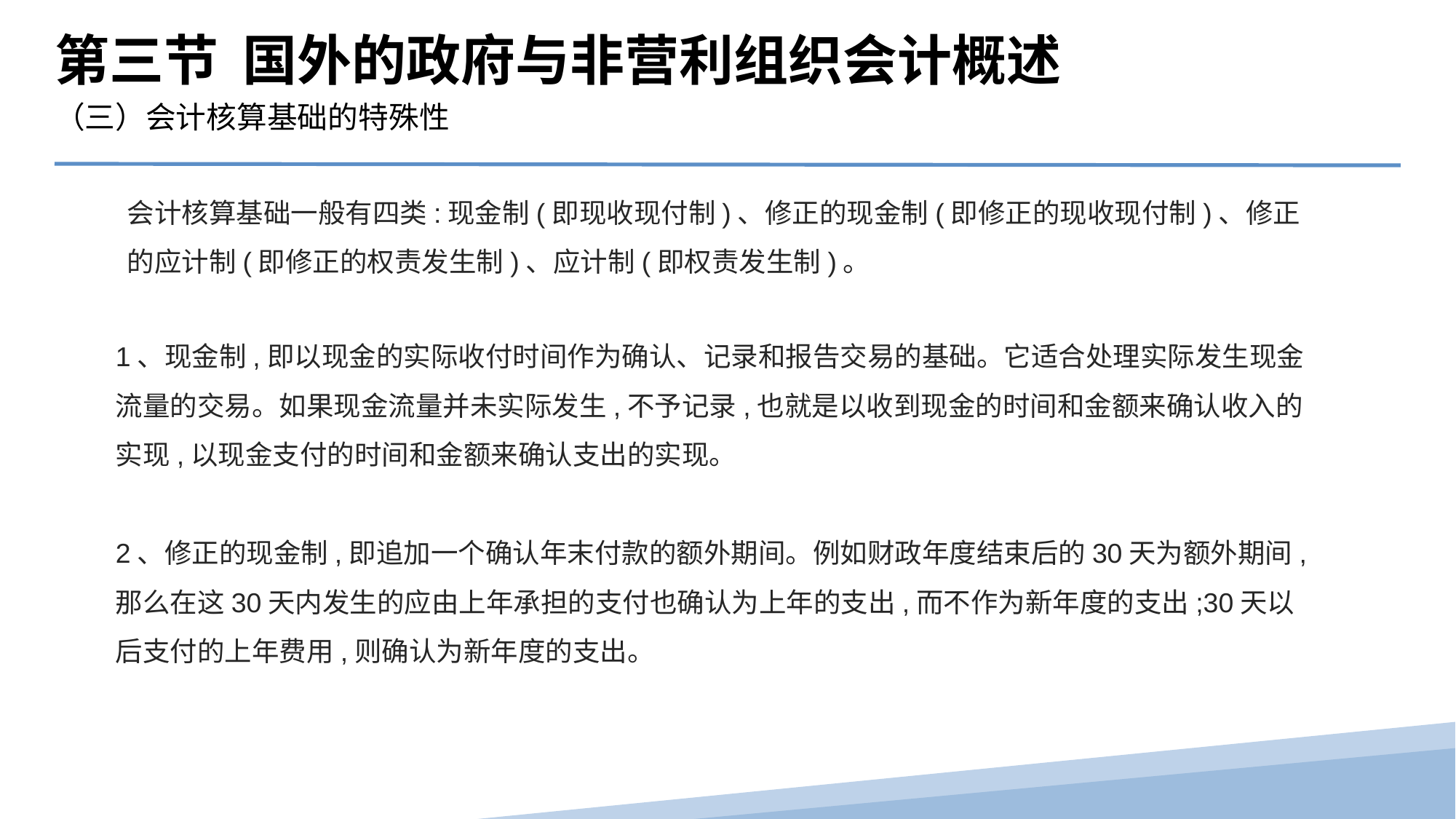

第三节  国外的政府与非营利组织会计概述
（三）会计核算基础的特殊性
会计核算基础一般有四类:现金制(即现收现付制)、修正的现金制(即修正的现收现付制)、修正的应计制(即修正的权责发生制)、应计制(即权责发生制)。

1、现金制,即以现金的实际收付时间作为确认、记录和报告交易的基础。它适合处理实际发生现金流量的交易。如果现金流量并未实际发生,不予记录,也就是以收到现金的时间和金额来确认收入的实现,以现金支付的时间和金额来确认支出的实现。

2、修正的现金制,即追加一个确认年末付款的额外期间。例如财政年度结束后的30天为额外期间,那么在这30天内发生的应由上年承担的支付也确认为上年的支出,而不作为新年度的支出;30天以后支付的上年费用,则确认为新年度的支出。